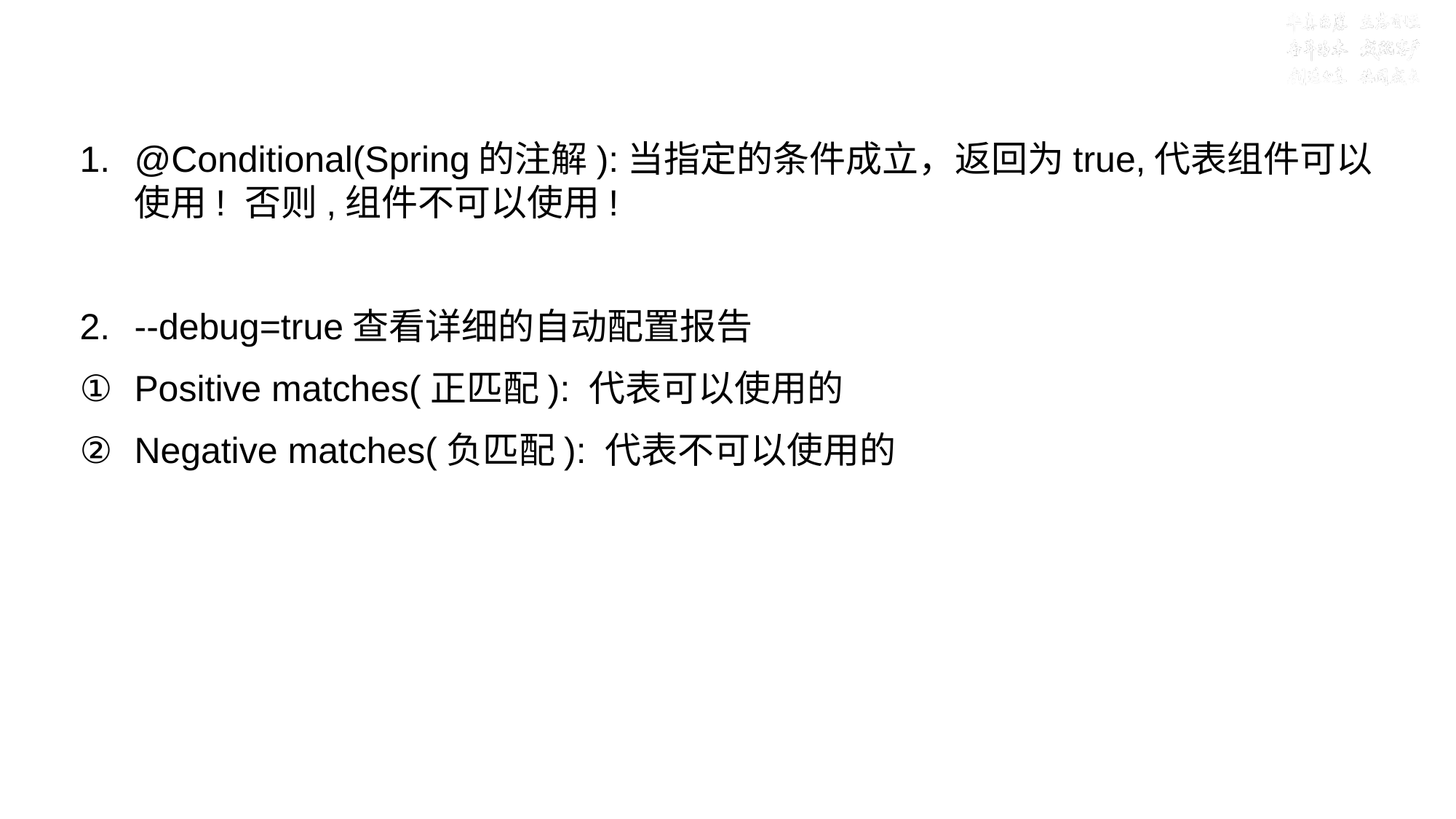

# 目标八：学会@Conditional和自动配置报告
@Conditional(Spring的注解):当指定的条件成立，返回为true,代表组件可以使用! 否则,组件不可以使用!

--debug=true查看详细的自动配置报告
Positive matches(正匹配): 代表可以使用的
Negative matches(负匹配): 代表不可以使用的

33